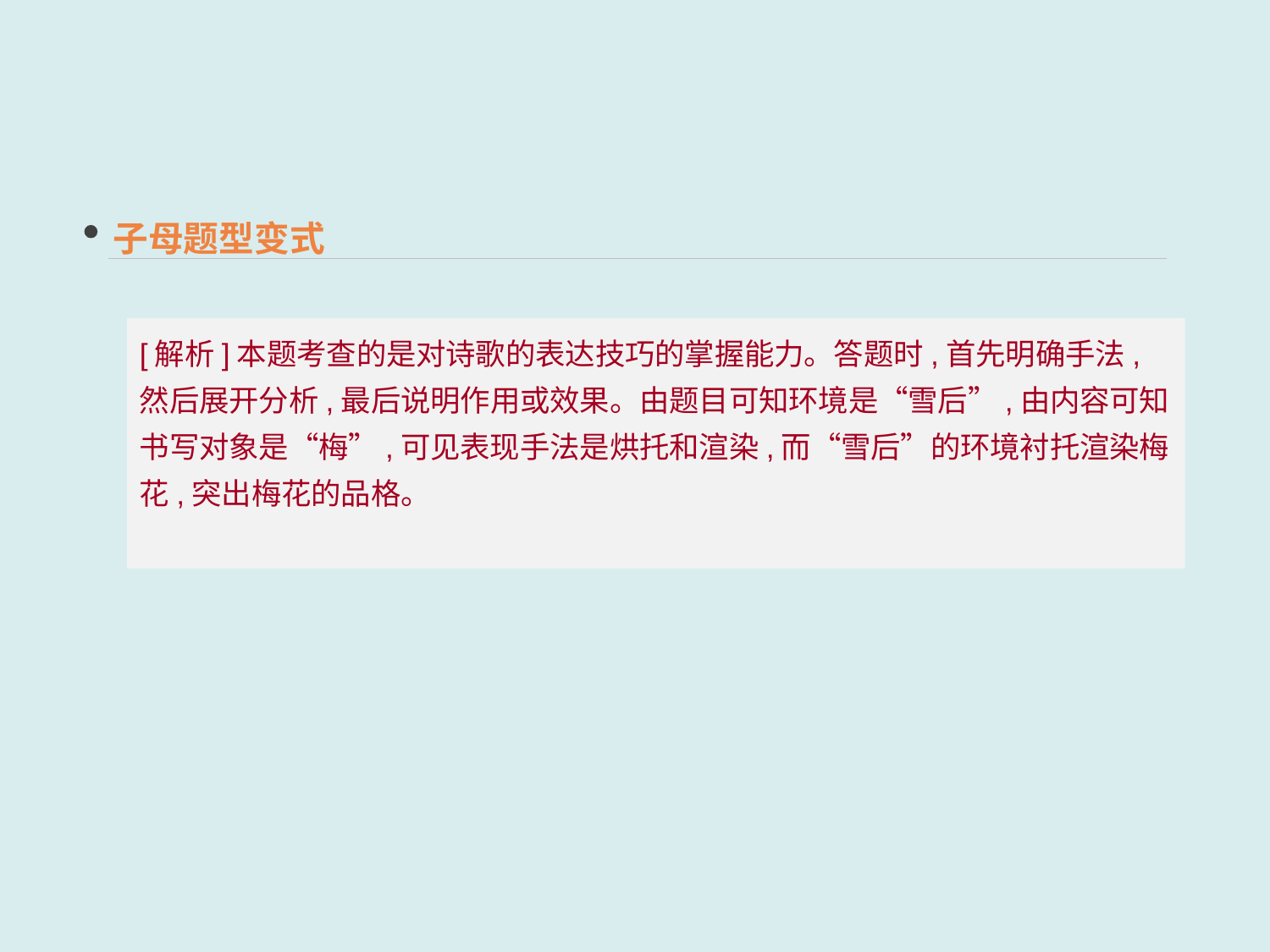

子母题型变式

[解析]本题考查的是对诗歌的表达技巧的掌握能力。答题时,首先明确手法,然后展开分析,最后说明作用或效果。由题目可知环境是“雪后”,由内容可知书写对象是“梅”,可见表现手法是烘托和渲染,而“雪后”的环境衬托渲染梅花,突出梅花的品格。